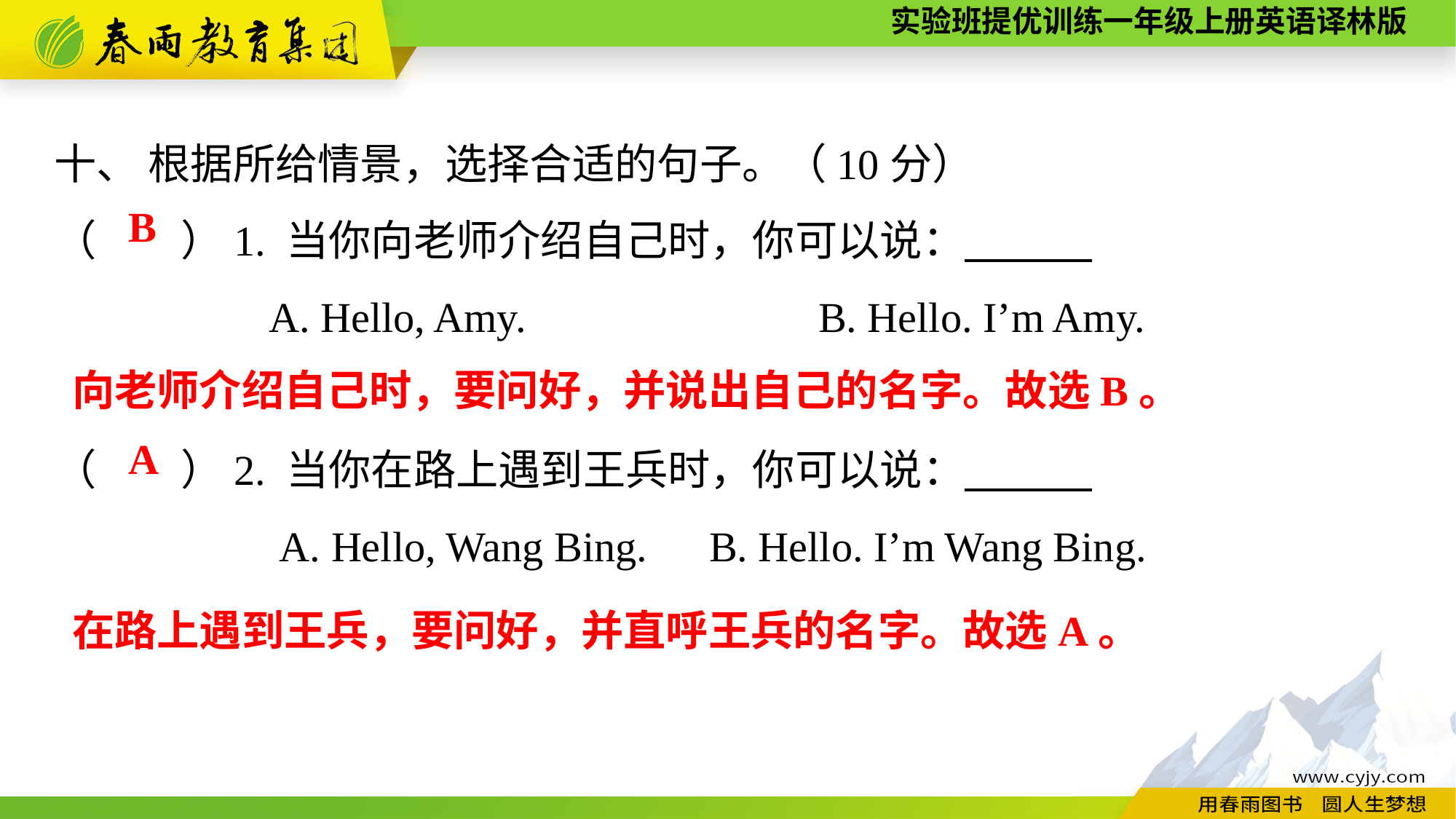

十、 根据所给情景，选择合适的句子。（10分）
（　　）1. 当你向老师介绍自己时，你可以说：
A. Hello, Amy.　　　　　	B. Hello. I’m Amy.

（　　）2. 当你在路上遇到王兵时，你可以说：
A. Hello, Wang Bing.	B. Hello. I’m Wang Bing.
B
向老师介绍自己时，要问好，并说出自己的名字。故选B。
A
在路上遇到王兵，要问好，并直呼王兵的名字。故选A。